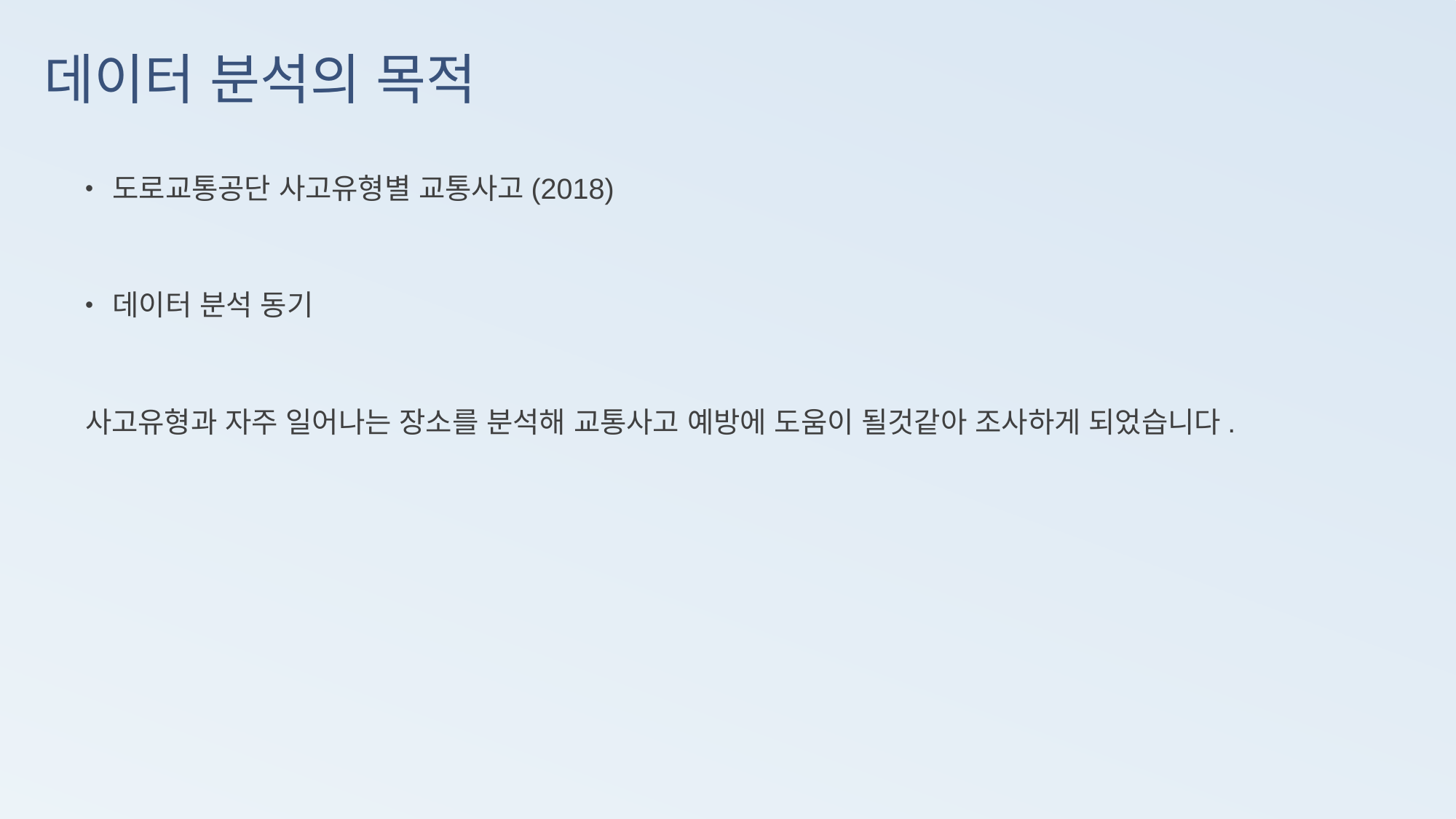

# 데이터 분석의 목적
도로교통공단 사고유형별 교통사고(2018)

데이터 분석 동기

사고유형과 자주 일어나는 장소를 분석해 교통사고 예방에 도움이 될것같아 조사하게 되었습니다.